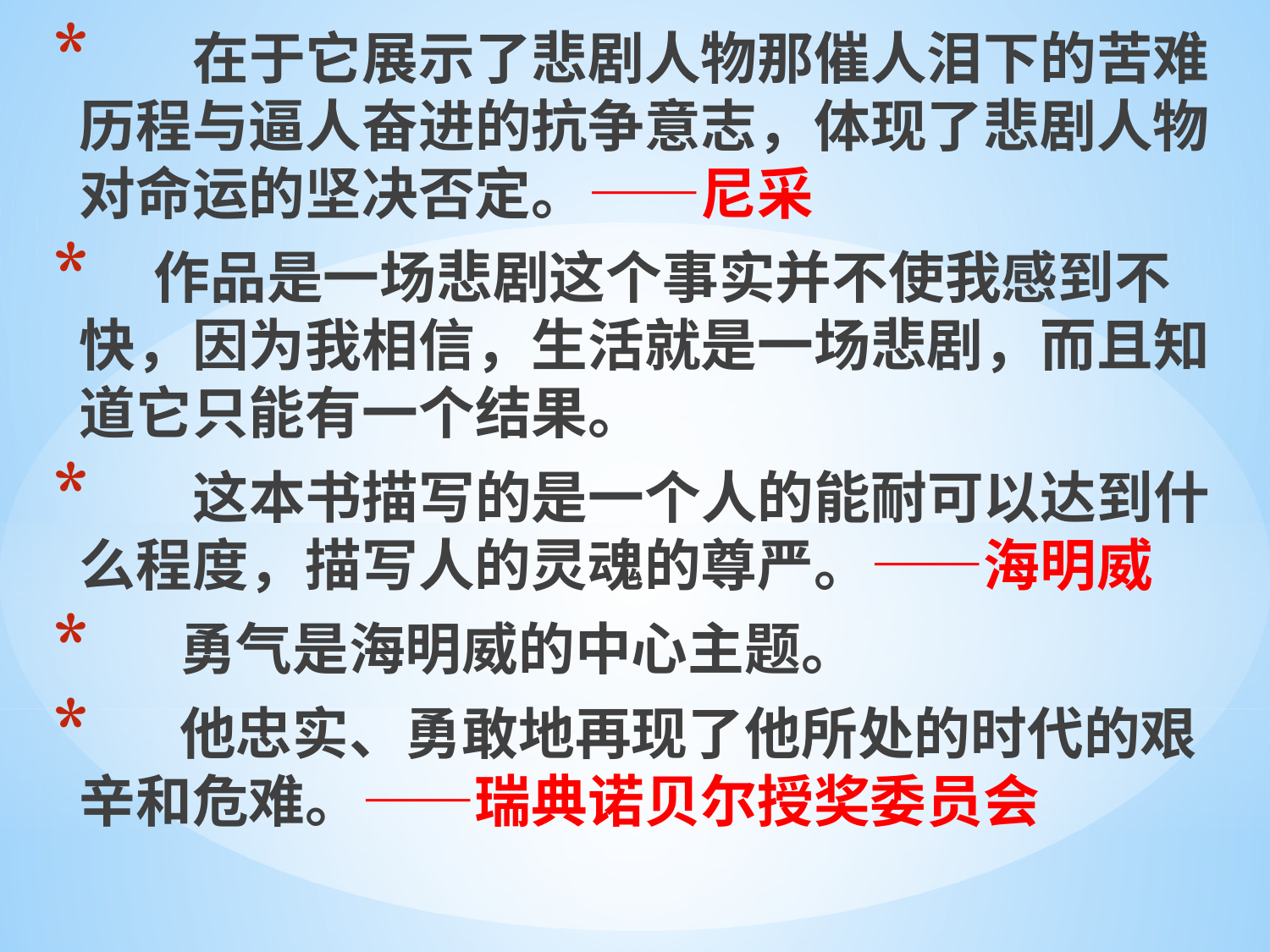

在于它展示了悲剧人物那催人泪下的苦难历程与逼人奋进的抗争意志，体现了悲剧人物对命运的坚决否定。——尼采
    作品是一场悲剧这个事实并不使我感到不快，因为我相信，生活就是一场悲剧，而且知道它只能有一个结果。
       这本书描写的是一个人的能耐可以达到什么程度，描写人的灵魂的尊严。——海明威
      勇气是海明威的中心主题。
      他忠实、勇敢地再现了他所处的时代的艰辛和危难。——瑞典诺贝尔授奖委员会